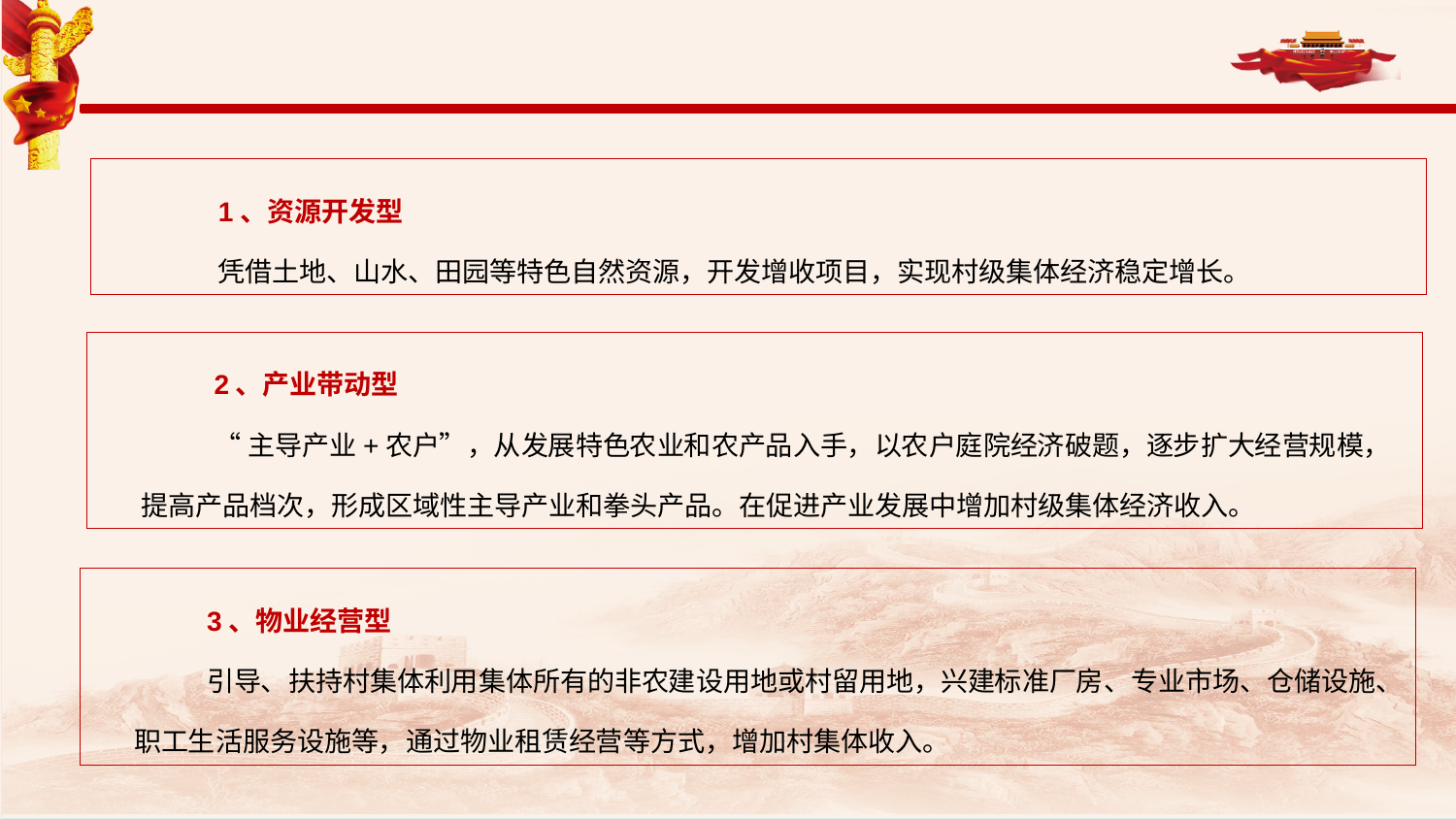

1、资源开发型
凭借土地、山水、田园等特色自然资源，开发增收项目，实现村级集体经济稳定增长。
2、产业带动型
“主导产业+农户”，从发展特色农业和农产品入手，以农户庭院经济破题，逐步扩大经营规模，提高产品档次，形成区域性主导产业和拳头产品。在促进产业发展中增加村级集体经济收入。
3、物业经营型
引导、扶持村集体利用集体所有的非农建设用地或村留用地，兴建标准厂房、专业市场、仓储设施、职工生活服务设施等，通过物业租赁经营等方式，增加村集体收入。